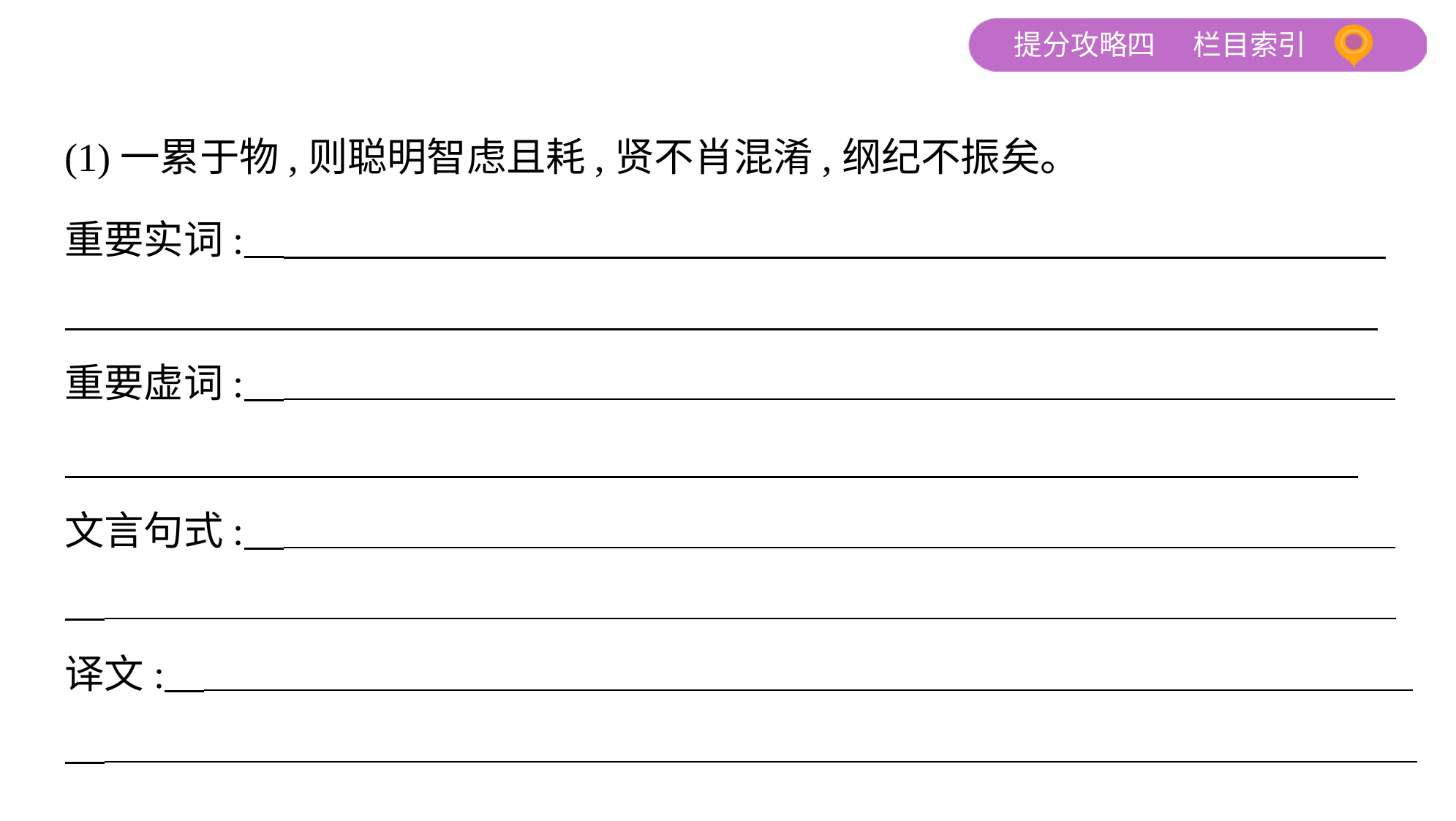

(1)一累于物,则聪明智虑且耗,贤不肖混淆,纲纪不振矣。
重要实词:

重要虚词:

文言句式:

译文: